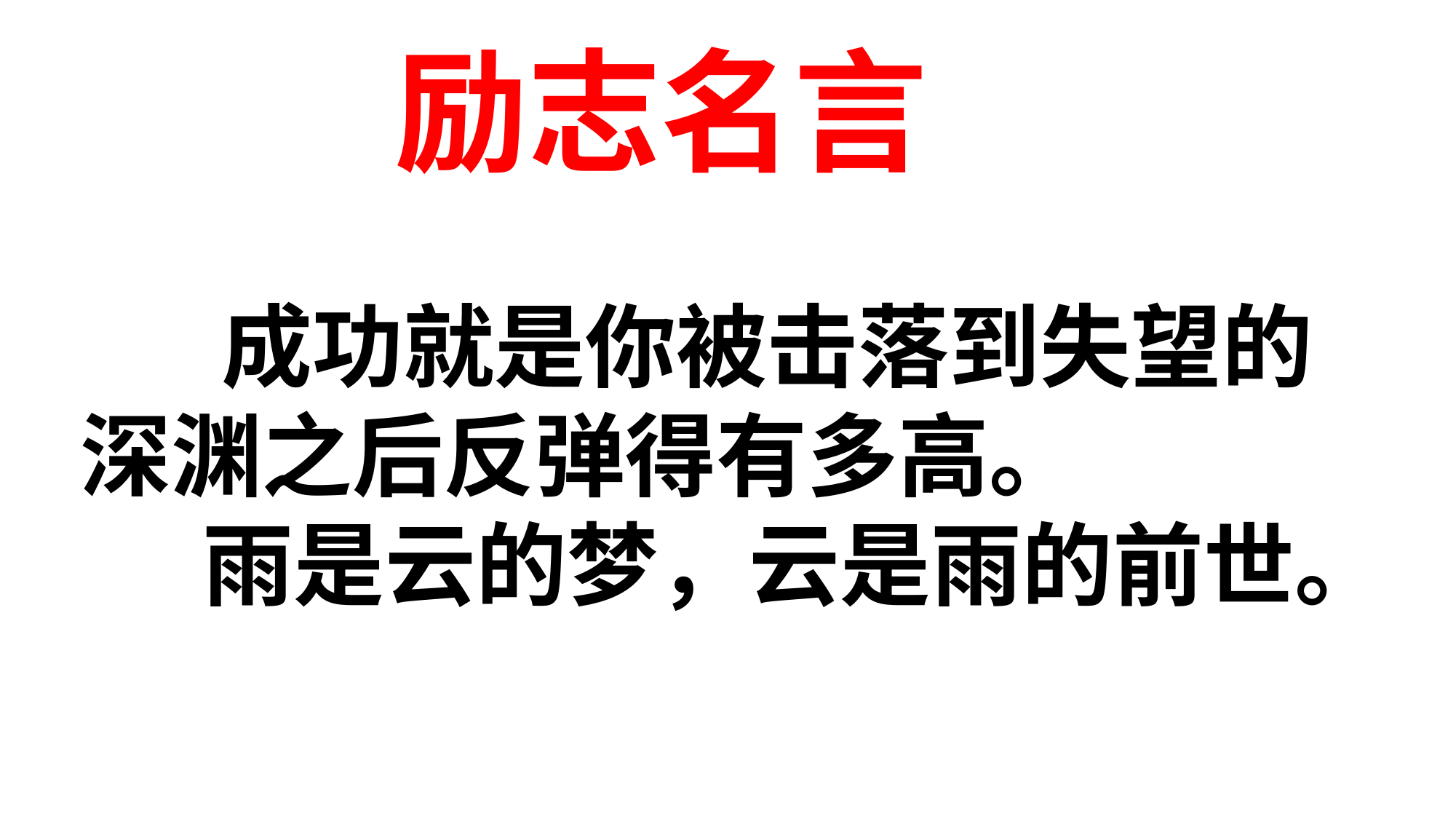

励志名言

　  成功就是你被击落到失望的深渊之后反弹得有多高。
    雨是云的梦，云是雨的前世。